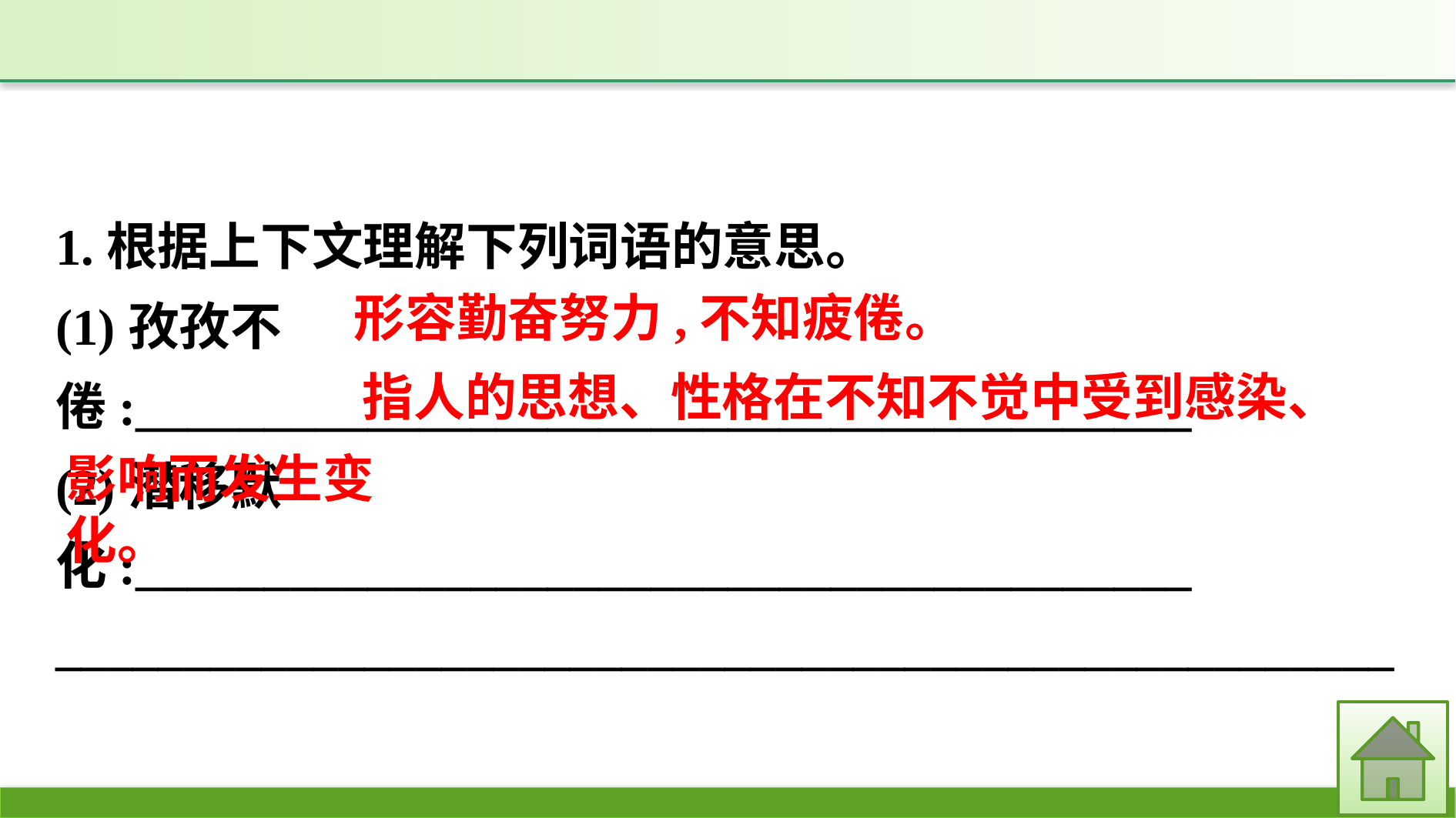

1.根据上下文理解下列词语的意思。
(1)孜孜不倦:_________________________________________
(2)潜移默化:_________________________________________
____________________________________________________
形容勤奋努力,不知疲倦。
指人的思想、性格在不知不觉中受到感染、
影响而发生变化。